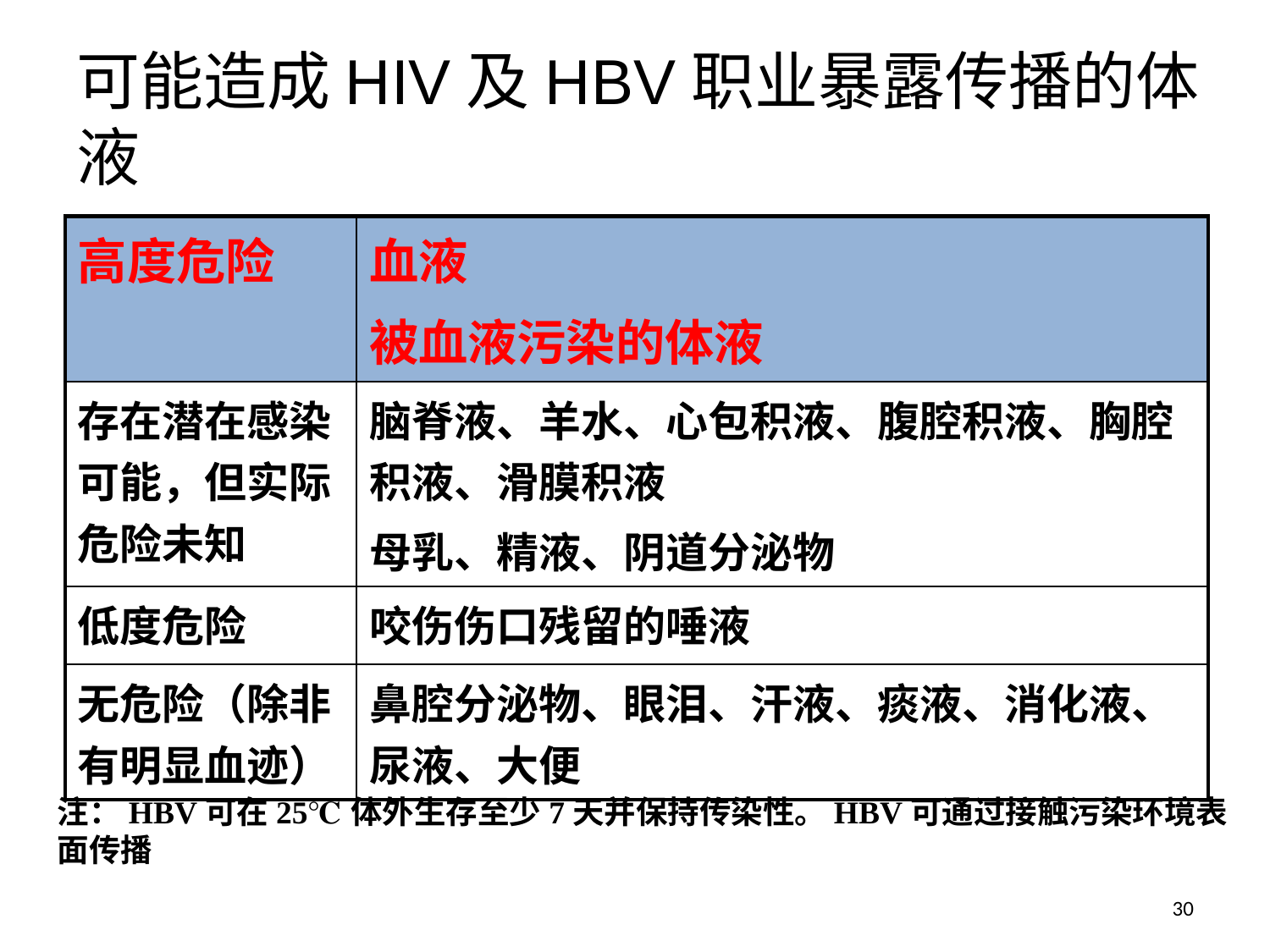

可能造成HIV及HBV职业暴露传播的体液
| 高度危险 | 血液 被血液污染的体液 |
| --- | --- |
| 存在潜在感染可能，但实际危险未知 | 脑脊液、羊水、心包积液、腹腔积液、胸腔积液、滑膜积液 母乳、精液、阴道分泌物 |
| 低度危险 | 咬伤伤口残留的唾液 |
| 无危险（除非有明显血迹） | 鼻腔分泌物、眼泪、汗液、痰液、消化液、尿液、大便 |
注：HBV可在25℃体外生存至少7天并保持传染性。HBV可通过接触污染环境表面传播
30